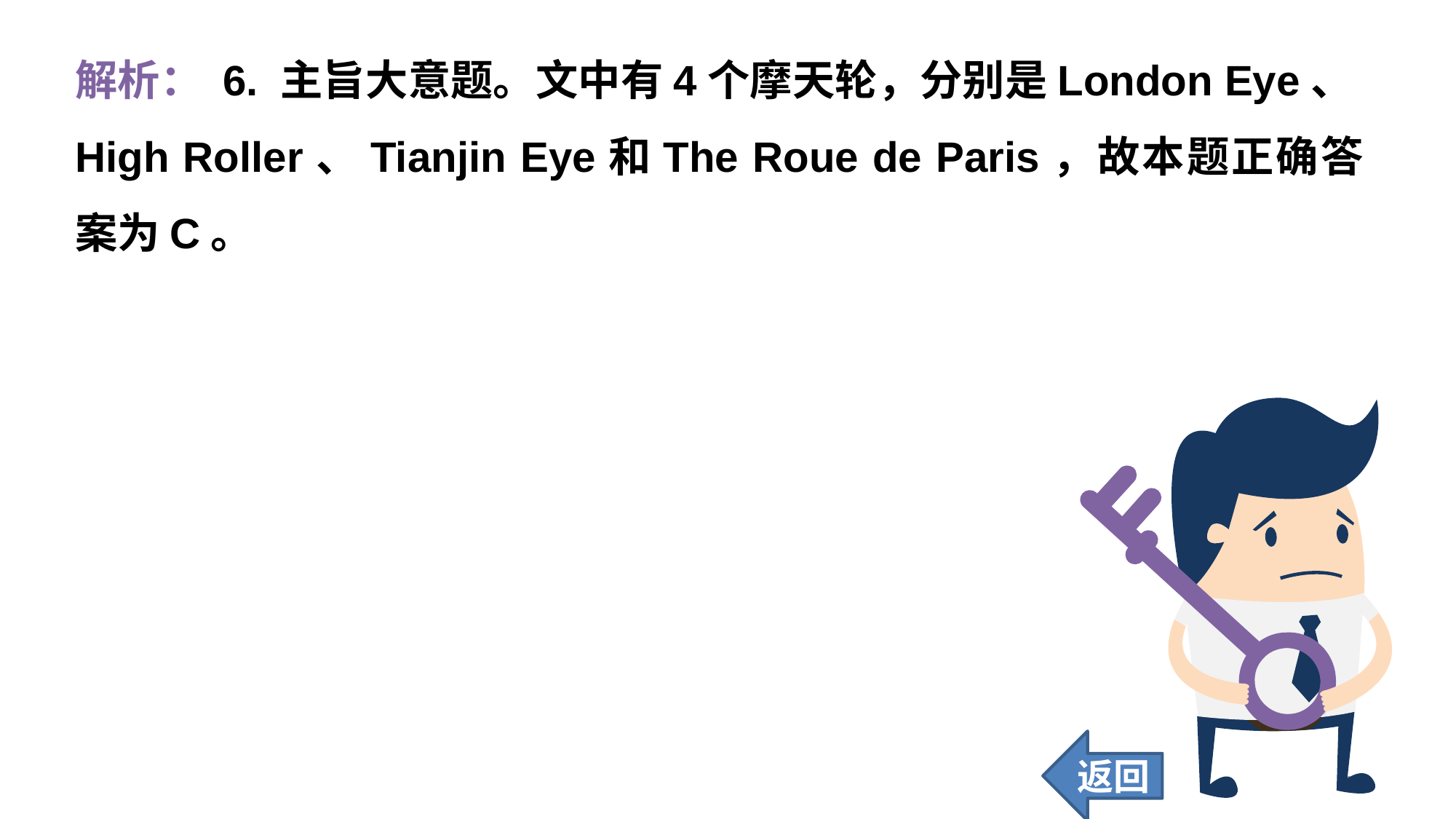

解析： 6. 主旨大意题。文中有4个摩天轮，分别是London Eye、High Roller、Tianjin Eye和The Roue de Paris，故本题正确答案为C。

返回
174